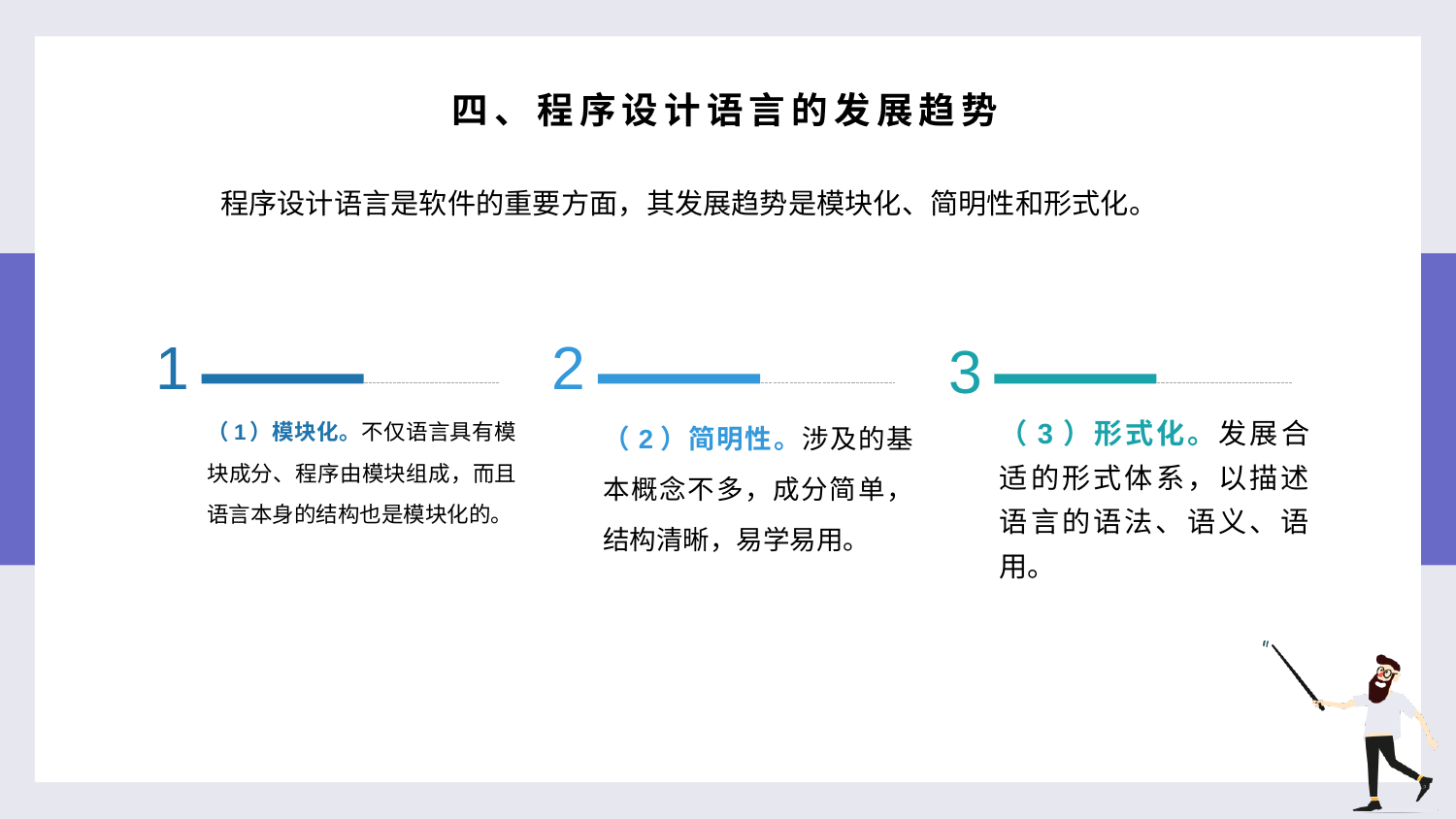

四、程序设计语言的发展趋势
程序设计语言是软件的重要方面，其发展趋势是模块化、简明性和形式化。
1
2
3

（1）模块化。不仅语言具有模块成分、程序由模块组成，而且语言本身的结构也是模块化的。
（2）简明性。涉及的基本概念不多，成分简单，结构清晰，易学易用。
（3）形式化。发展合适的形式体系，以描述语言的语法、语义、语用。